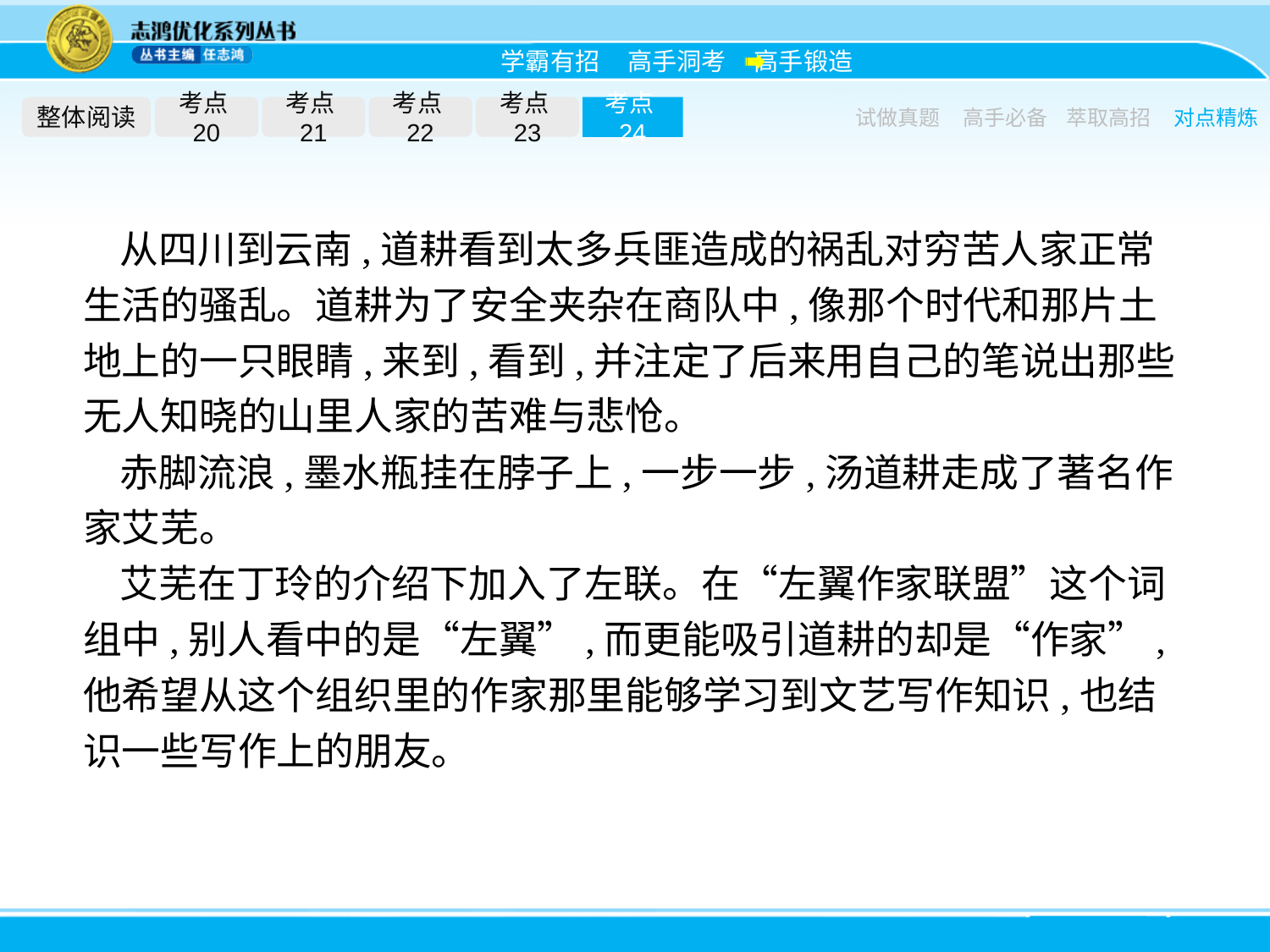

整体阅读
考点20
考点21
考点22
考点23
考点24
试做真题
高手必备
萃取高招
对点精炼
从四川到云南,道耕看到太多兵匪造成的祸乱对穷苦人家正常生活的骚乱。道耕为了安全夹杂在商队中,像那个时代和那片土地上的一只眼睛,来到,看到,并注定了后来用自己的笔说出那些无人知晓的山里人家的苦难与悲怆。
赤脚流浪,墨水瓶挂在脖子上,一步一步,汤道耕走成了著名作家艾芜。
艾芜在丁玲的介绍下加入了左联。在“左翼作家联盟”这个词组中,别人看中的是“左翼”,而更能吸引道耕的却是“作家”,他希望从这个组织里的作家那里能够学习到文艺写作知识,也结识一些写作上的朋友。